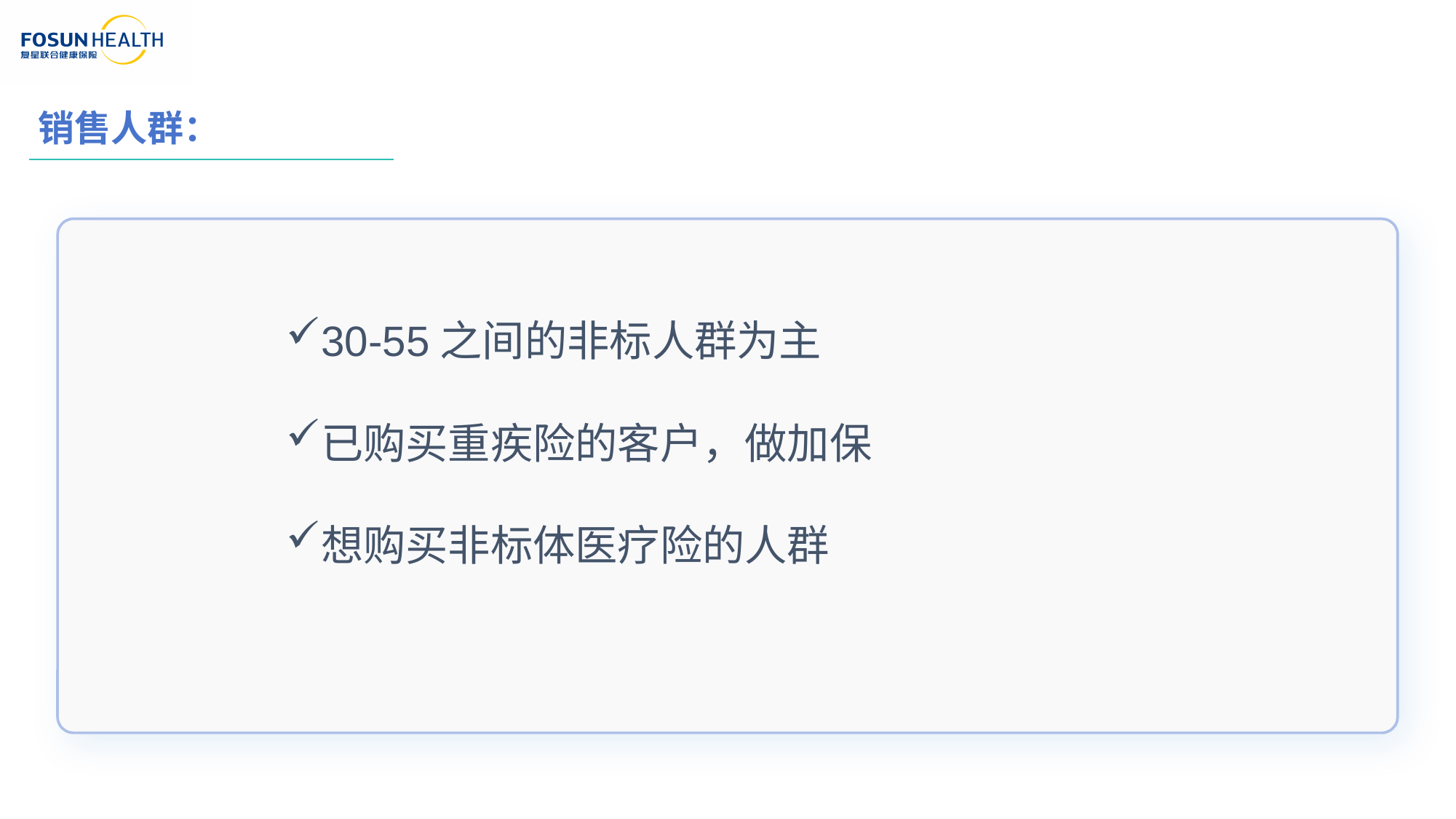

销售人群：

30-55之间的非标人群为主
已购买重疾险的客户，做加保
想购买非标体医疗险的人群
32